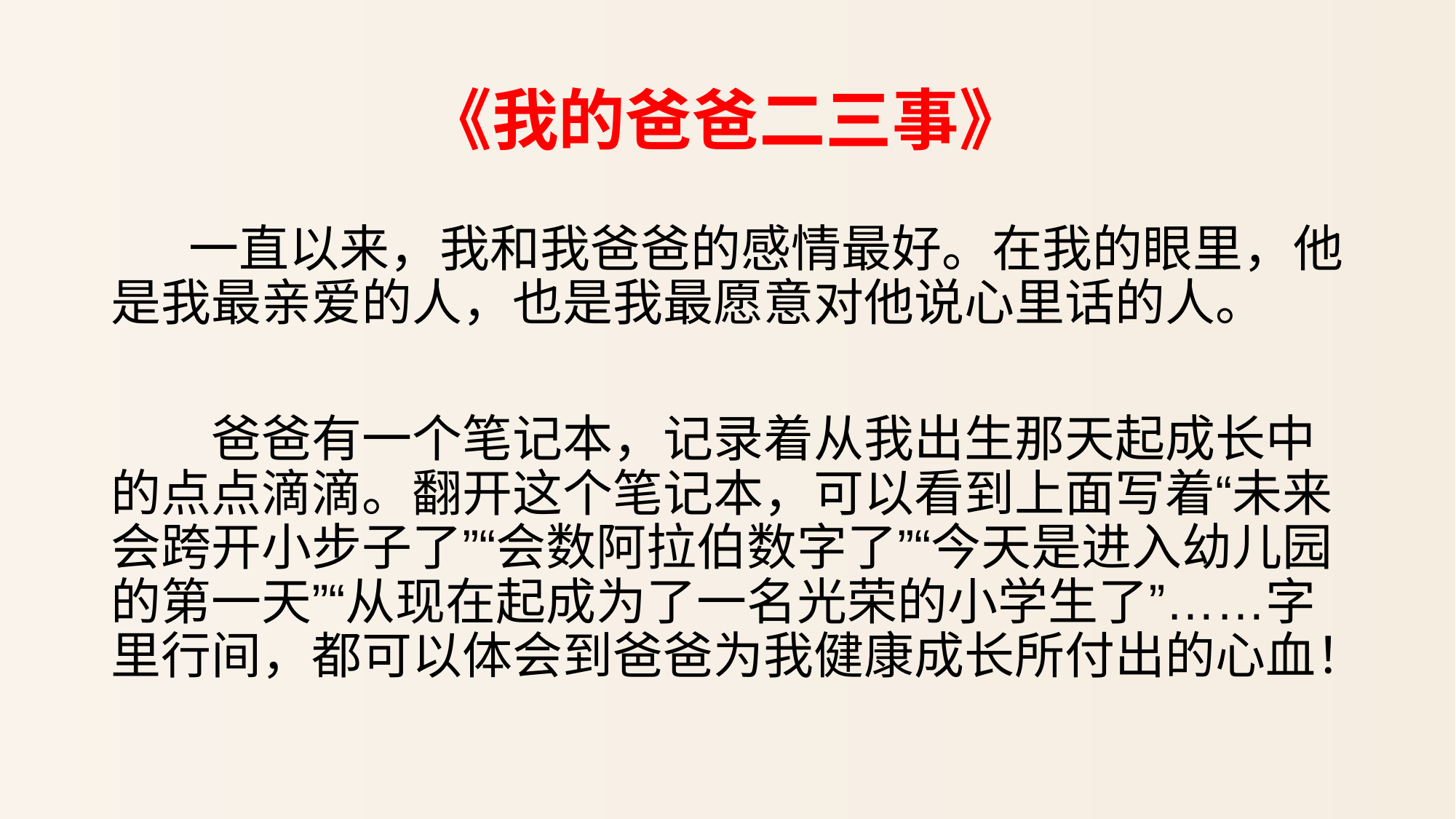

# 《我的爸爸二三事》
　　一直以来，我和我爸爸的感情最好。在我的眼里，他是我最亲爱的人，也是我最愿意对他说心里话的人。

　　爸爸有一个笔记本，记录着从我出生那天起成长中的点点滴滴。翻开这个笔记本，可以看到上面写着“未来会跨开小步子了”“会数阿拉伯数字了”“今天是进入幼儿园的第一天”“从现在起成为了一名光荣的小学生了”……字里行间，都可以体会到爸爸为我健康成长所付出的心血！